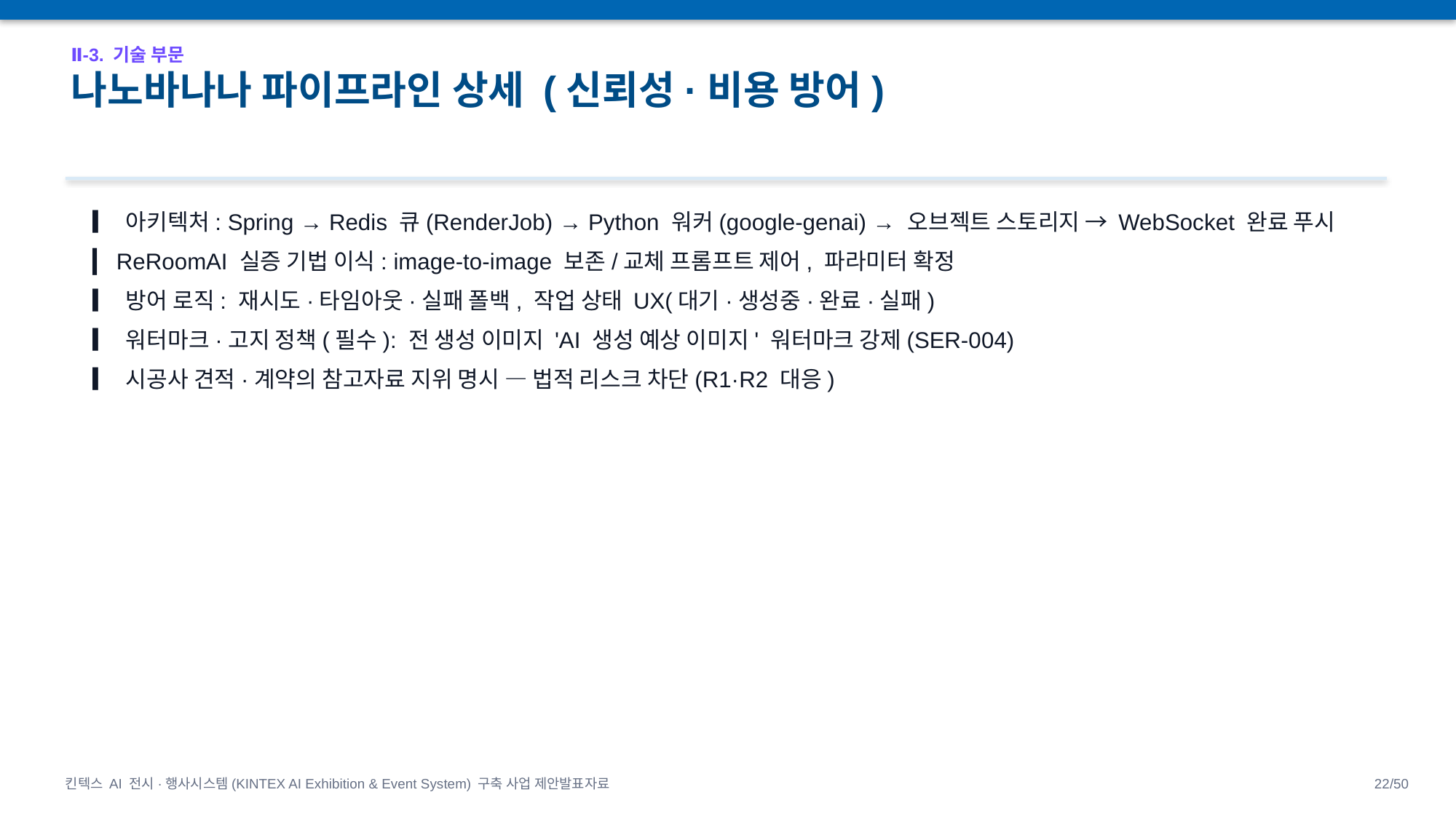

Ⅱ-3. 기술 부문
나노바나나 파이프라인 상세 (신뢰성·비용 방어)

▎ 아키텍처: Spring → Redis 큐(RenderJob) → Python 워커(google-genai) → 오브젝트 스토리지 → WebSocket 완료 푸시
▎ ReRoomAI 실증 기법 이식: image-to-image 보존/교체 프롬프트 제어, 파라미터 확정
▎ 방어 로직: 재시도·타임아웃·실패 폴백, 작업 상태 UX(대기·생성중·완료·실패)
▎ 워터마크·고지 정책(필수): 전 생성 이미지 'AI 생성 예상 이미지' 워터마크 강제(SER-004)
▎ 시공사 견적·계약의 참고자료 지위 명시 — 법적 리스크 차단(R1·R2 대응)
킨텍스 AI 전시·행사시스템(KINTEX AI Exhibition & Event System) 구축 사업 제안발표자료
22/50